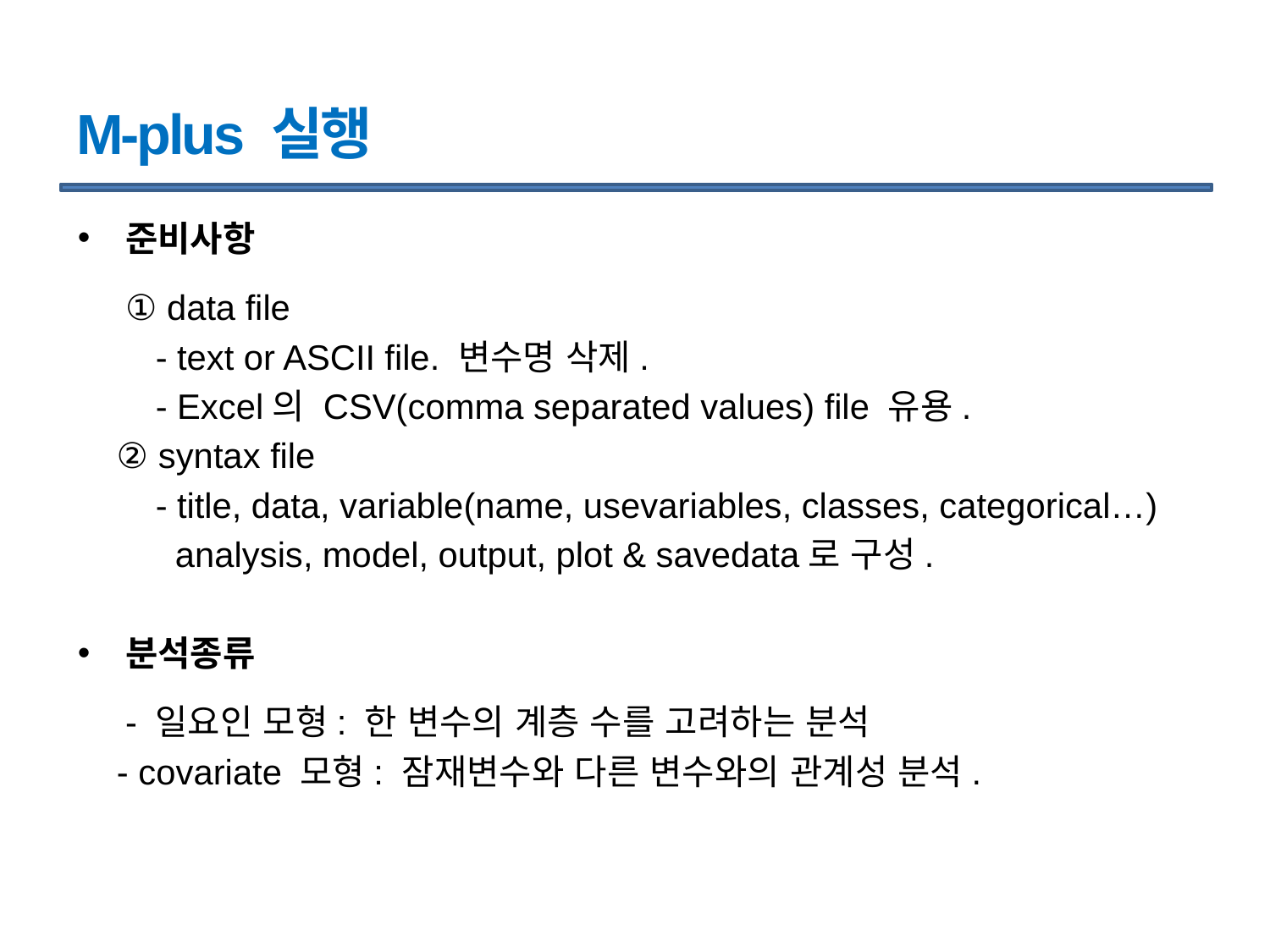

# M-plus 실행
준비사항

	① data file
        - text or ASCII file. 변수명 삭제.
        - Excel의 CSV(comma separated values) file 유용.
    ② syntax file
        - title, data, variable(name, usevariables, classes, categorical…)
          analysis, model, output, plot & savedata로 구성.

분석종류

	- 일요인 모형: 한 변수의 계층 수를 고려하는 분석
    - covariate 모형: 잠재변수와 다른 변수와의 관계성 분석.